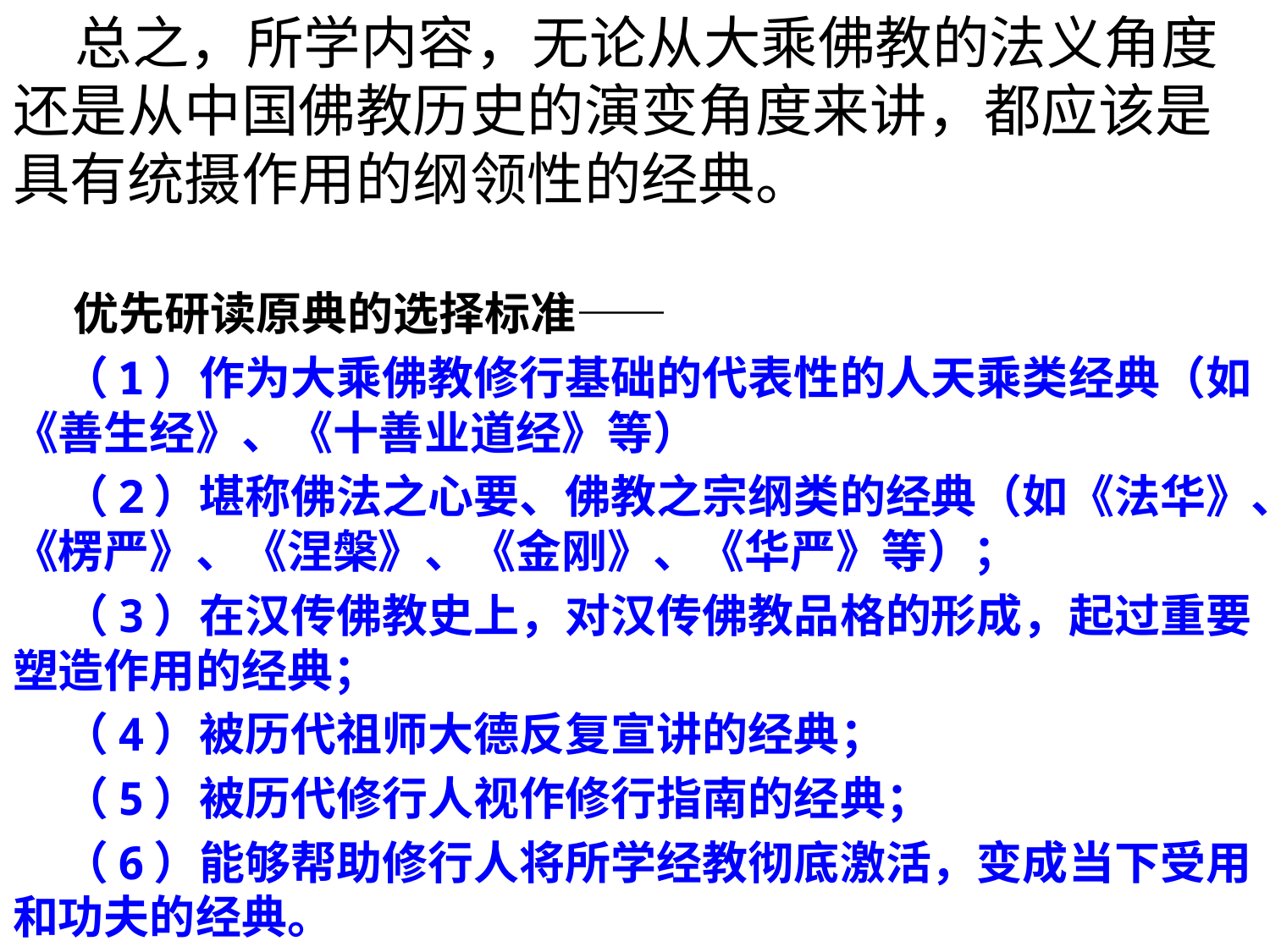

总之，所学内容，无论从大乘佛教的法义角度还是从中国佛教历史的演变角度来讲，都应该是具有统摄作用的纲领性的经典。

     优先研读原典的选择标准——
    （1）作为大乘佛教修行基础的代表性的人天乘类经典（如《善生经》、《十善业道经》等）
    （2）堪称佛法之心要、佛教之宗纲类的经典（如《法华》、《楞严》、《涅槃》、《金刚》、《华严》等）；
    （3）在汉传佛教史上，对汉传佛教品格的形成，起过重要塑造作用的经典；
    （4）被历代祖师大德反复宣讲的经典；
    （5）被历代修行人视作修行指南的经典；
    （6）能够帮助修行人将所学经教彻底激活，变成当下受用和功夫的经典。